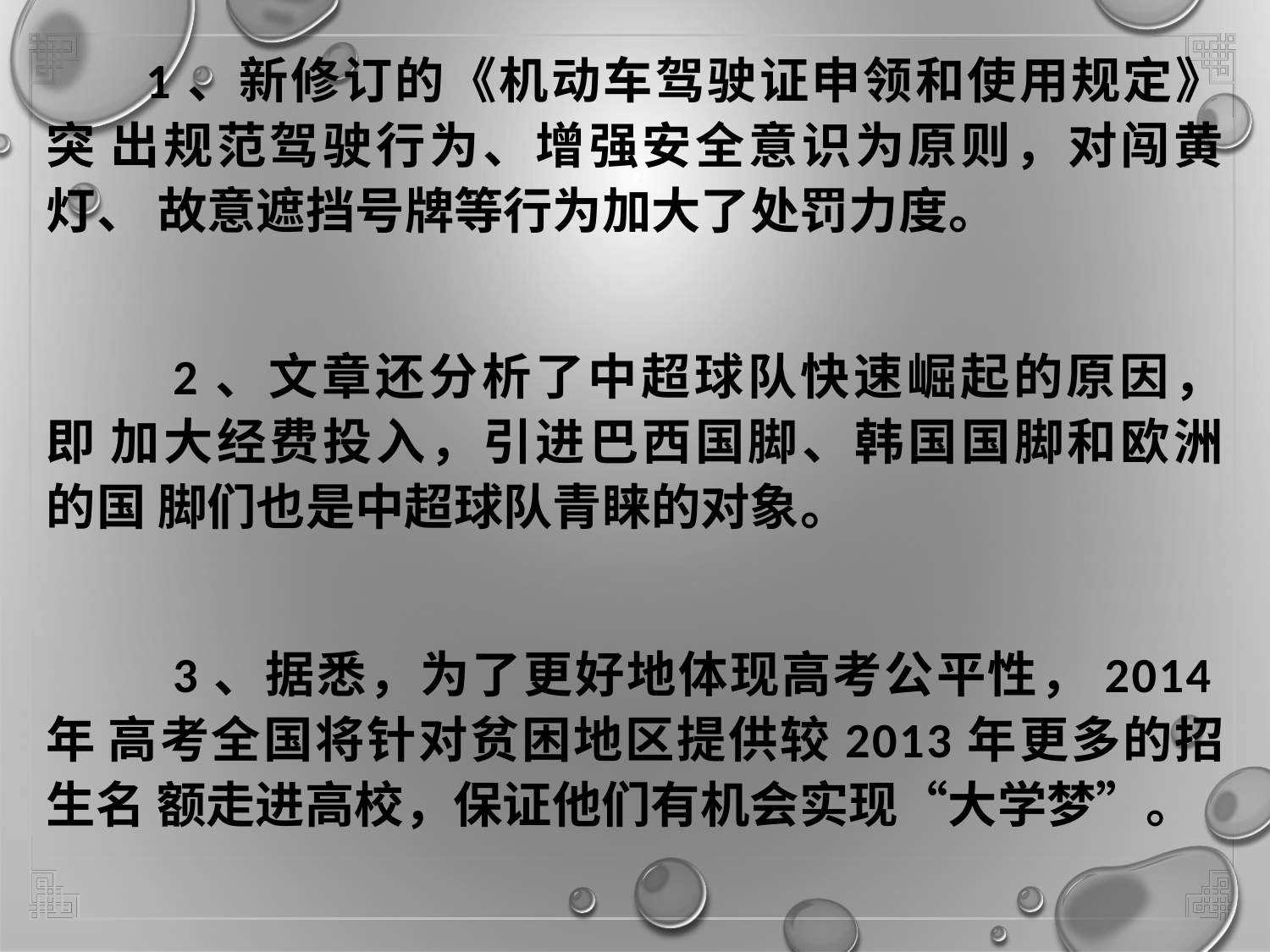

# 1、新修订的《机动车驾驶证申领和使用规定》突 出规范驾驶行为、增强安全意识为原则，对闯黄灯、 故意遮挡号牌等行为加大了处罚力度。
2、文章还分析了中超球队快速崛起的原因，即 加大经费投入，引进巴西国脚、韩国国脚和欧洲的国 脚们也是中超球队青睐的对象。

3、据悉，为了更好地体现高考公平性，2014年 高考全国将针对贫困地区提供较2013年更多的招生名 额走进高校，保证他们有机会实现“大学梦”。